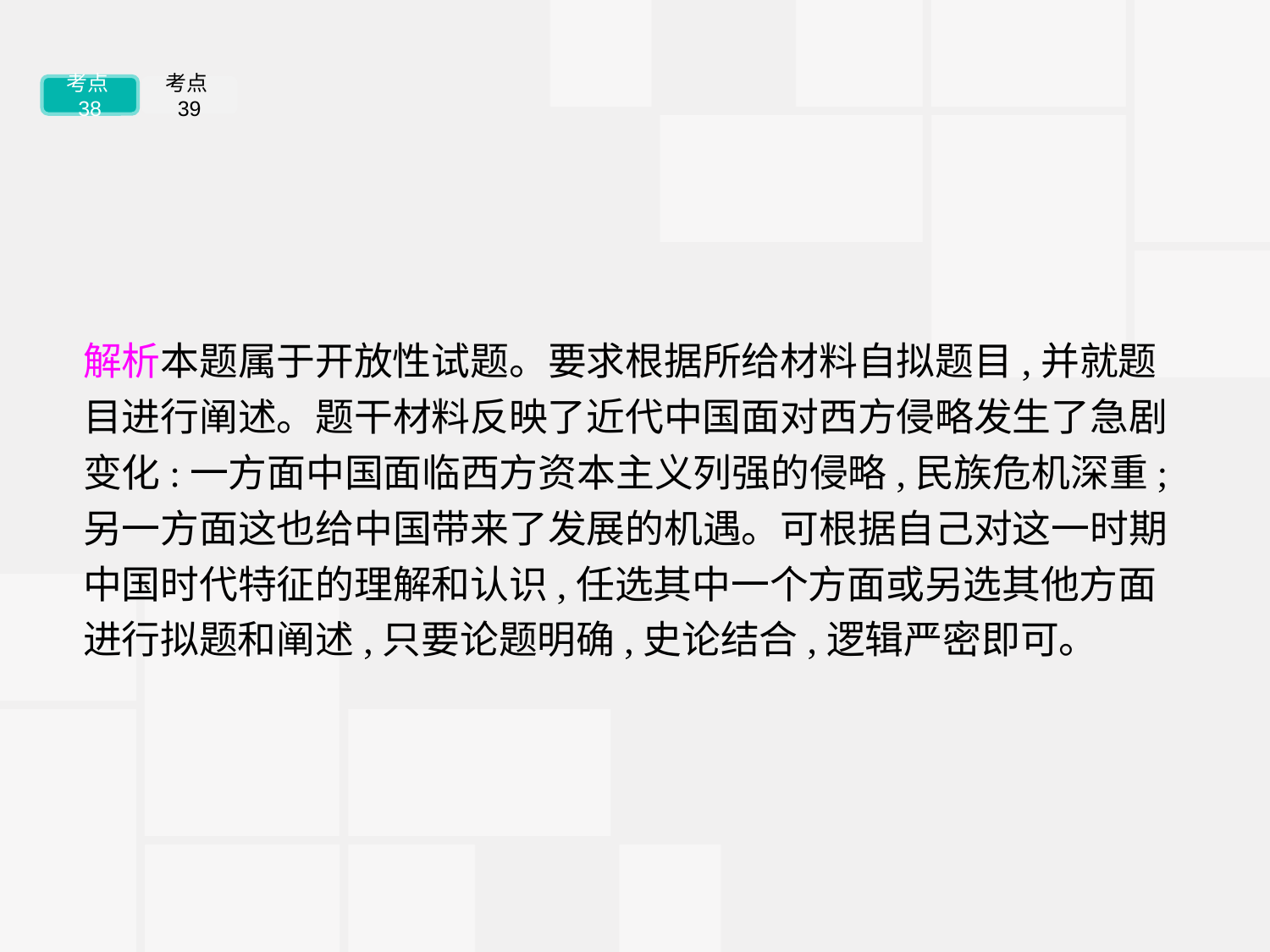

考点38
考点39
解析本题属于开放性试题。要求根据所给材料自拟题目,并就题目进行阐述。题干材料反映了近代中国面对西方侵略发生了急剧变化:一方面中国面临西方资本主义列强的侵略,民族危机深重;另一方面这也给中国带来了发展的机遇。可根据自己对这一时期中国时代特征的理解和认识,任选其中一个方面或另选其他方面进行拟题和阐述,只要论题明确,史论结合,逻辑严密即可。